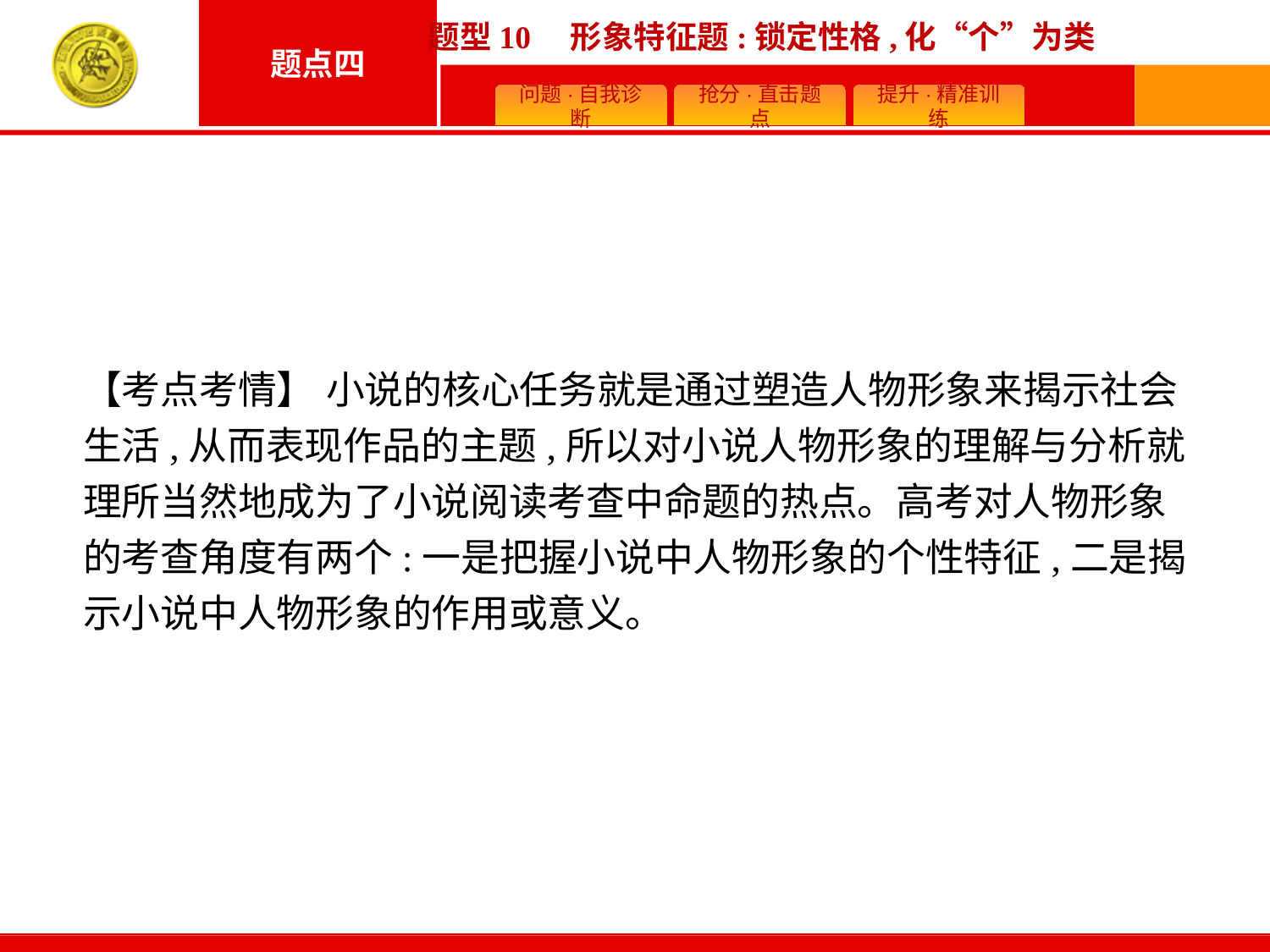

【考点考情】 小说的核心任务就是通过塑造人物形象来揭示社会生活,从而表现作品的主题,所以对小说人物形象的理解与分析就理所当然地成为了小说阅读考查中命题的热点。高考对人物形象的考查角度有两个:一是把握小说中人物形象的个性特征,二是揭示小说中人物形象的作用或意义。